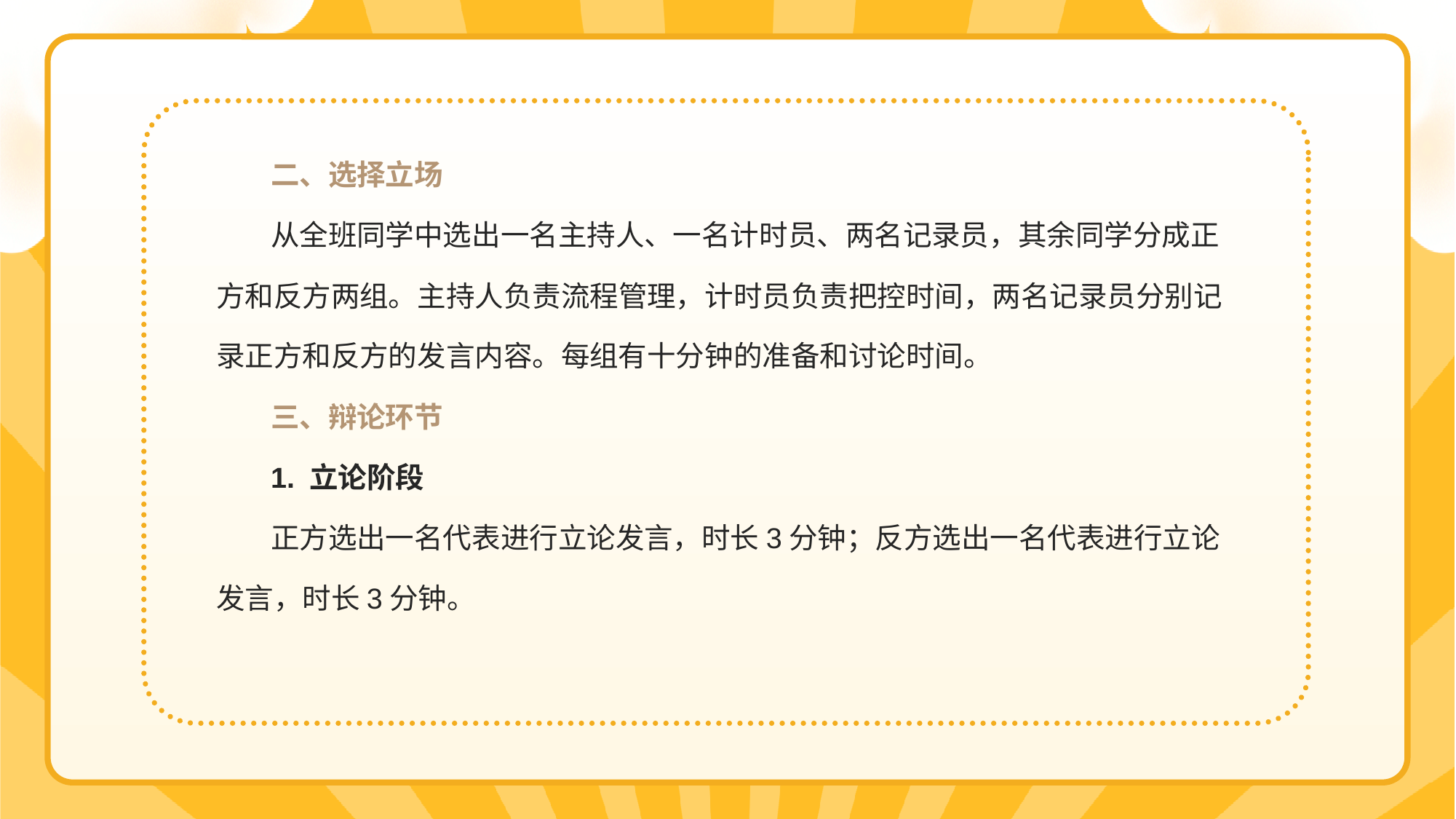

二、选择立场
从全班同学中选出一名主持人、一名计时员、两名记录员，其余同学分成正方和反方两组。主持人负责流程管理，计时员负责把控时间，两名记录员分别记录正方和反方的发言内容。每组有十分钟的准备和讨论时间。
三、辩论环节
1. 立论阶段
正方选出一名代表进行立论发言，时长3分钟；反方选出一名代表进行立论发言，时长3分钟。